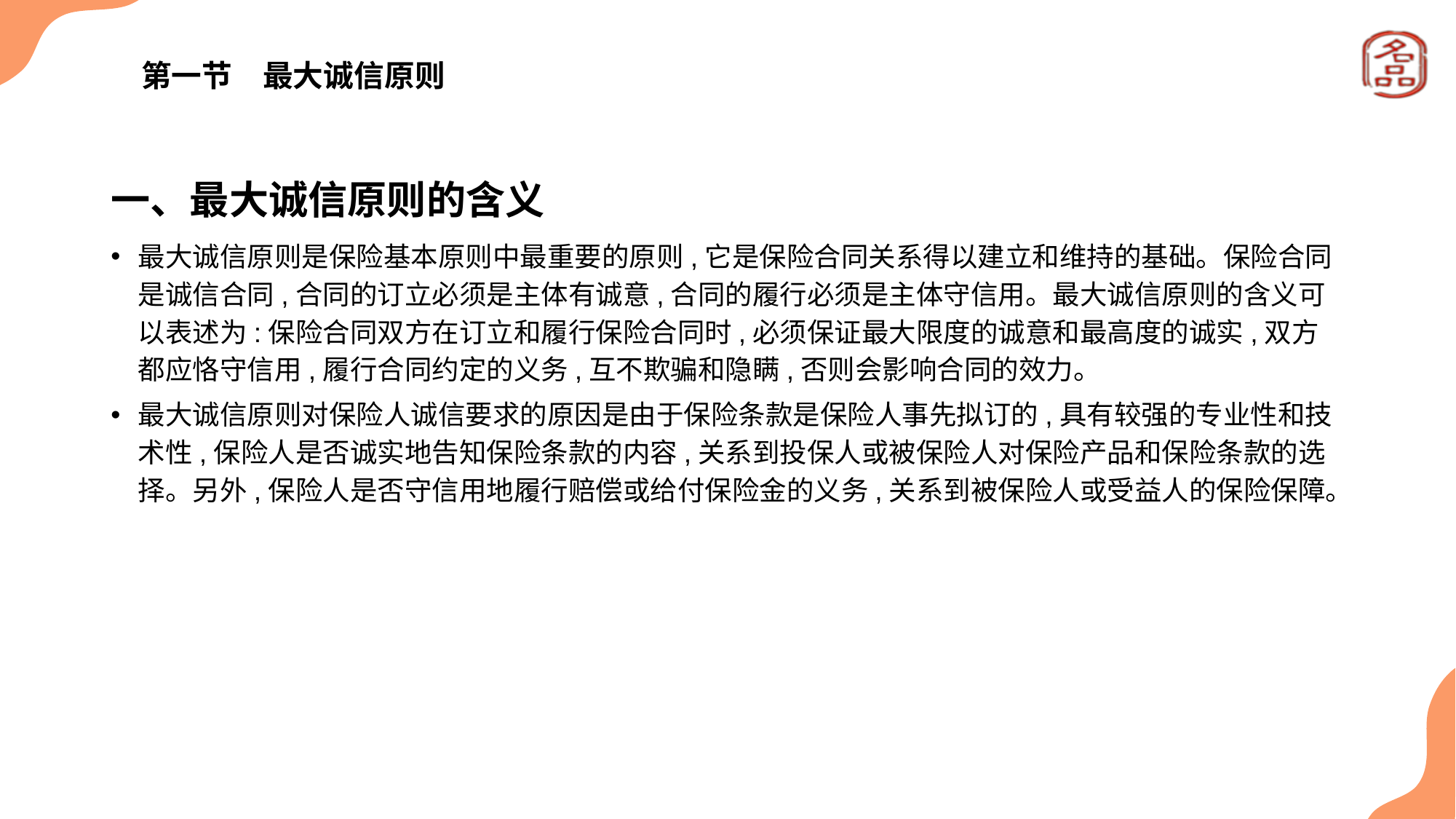

# 第一节　最大诚信原则
一、最大诚信原则的含义
最大诚信原则是保险基本原则中最重要的原则,它是保险合同关系得以建立和维持的基础。保险合同是诚信合同,合同的订立必须是主体有诚意,合同的履行必须是主体守信用。最大诚信原则的含义可以表述为:保险合同双方在订立和履行保险合同时,必须保证最大限度的诚意和最高度的诚实,双方都应恪守信用,履行合同约定的义务,互不欺骗和隐瞒,否则会影响合同的效力。
最大诚信原则对保险人诚信要求的原因是由于保险条款是保险人事先拟订的,具有较强的专业性和技术性,保险人是否诚实地告知保险条款的内容,关系到投保人或被保险人对保险产品和保险条款的选择。另外,保险人是否守信用地履行赔偿或给付保险金的义务,关系到被保险人或受益人的保险保障。